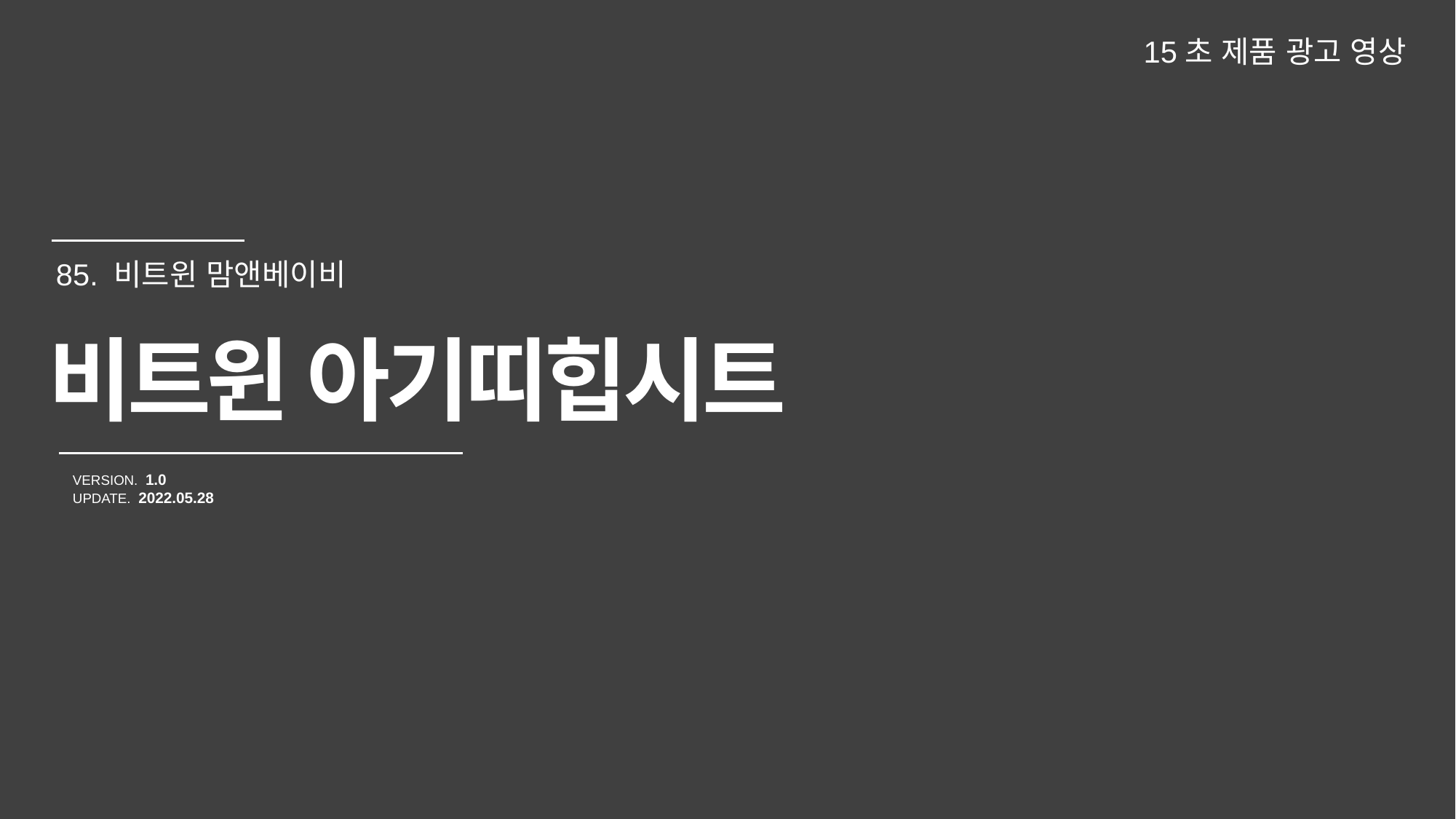

15초 제품 광고 영상
비트윈 아기띠힙시트
VERSION.  1.0
UPDATE.  2022.05.28

85. 비트윈 맘앤베이비